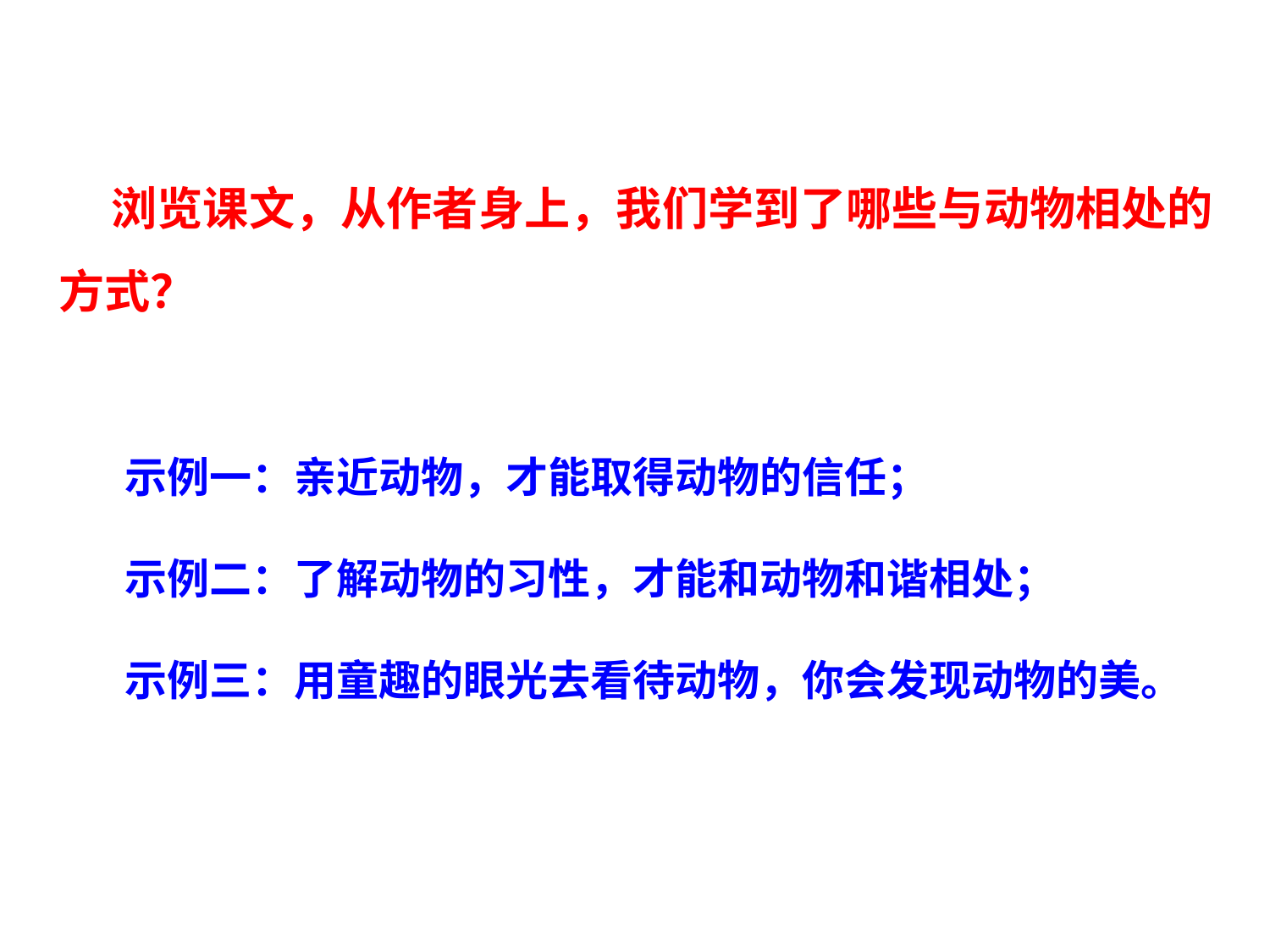

浏览课文，从作者身上，我们学到了哪些与动物相处的方式？
示例一：亲近动物，才能取得动物的信任；
示例二：了解动物的习性，才能和动物和谐相处；
示例三：用童趣的眼光去看待动物，你会发现动物的美。